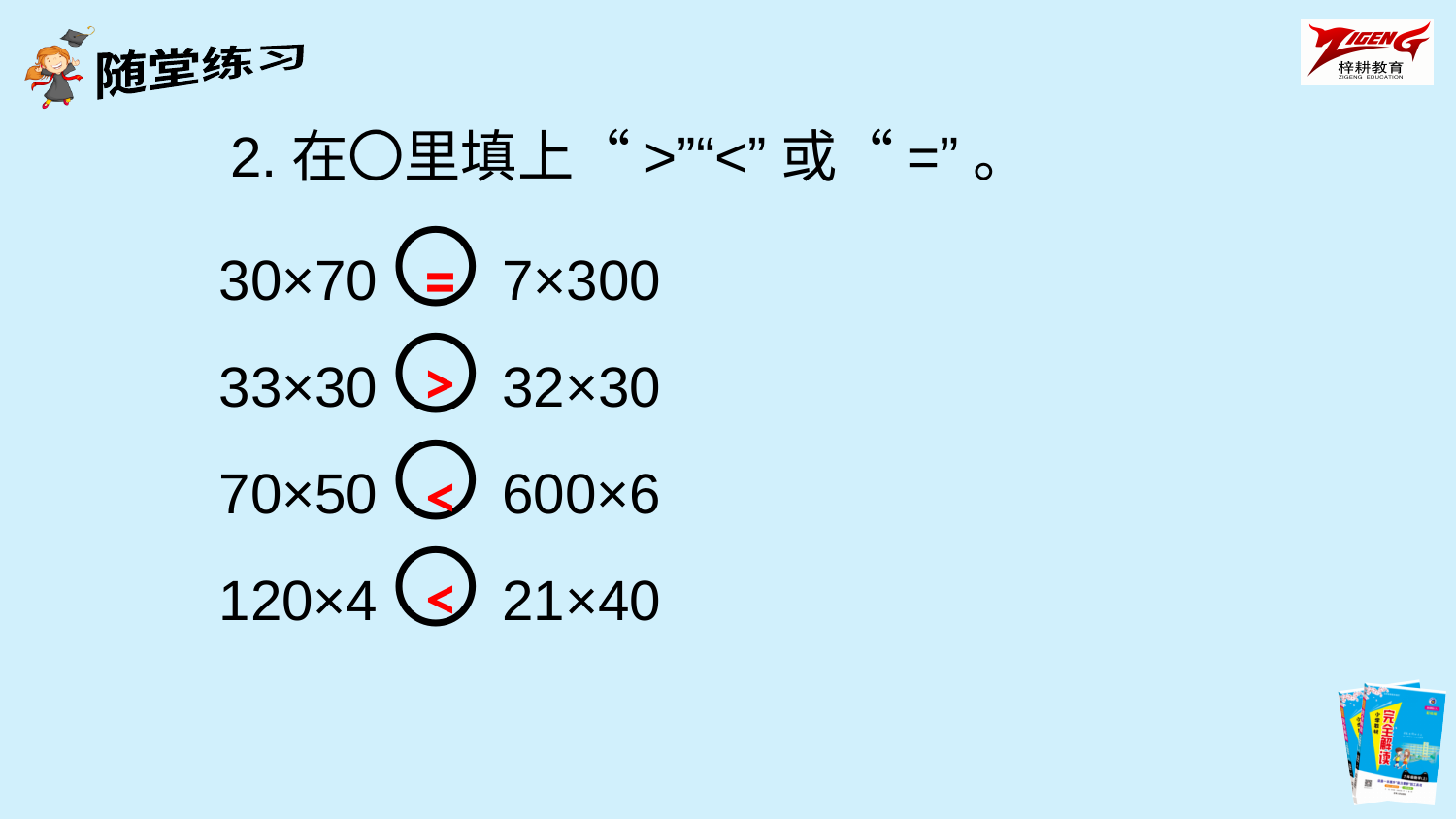

2.在〇里填上“>”“<”或“=”。
30×70〇7×300
33×30〇32×30
70×50〇600×6
120×4〇21×40
=
>
<
<